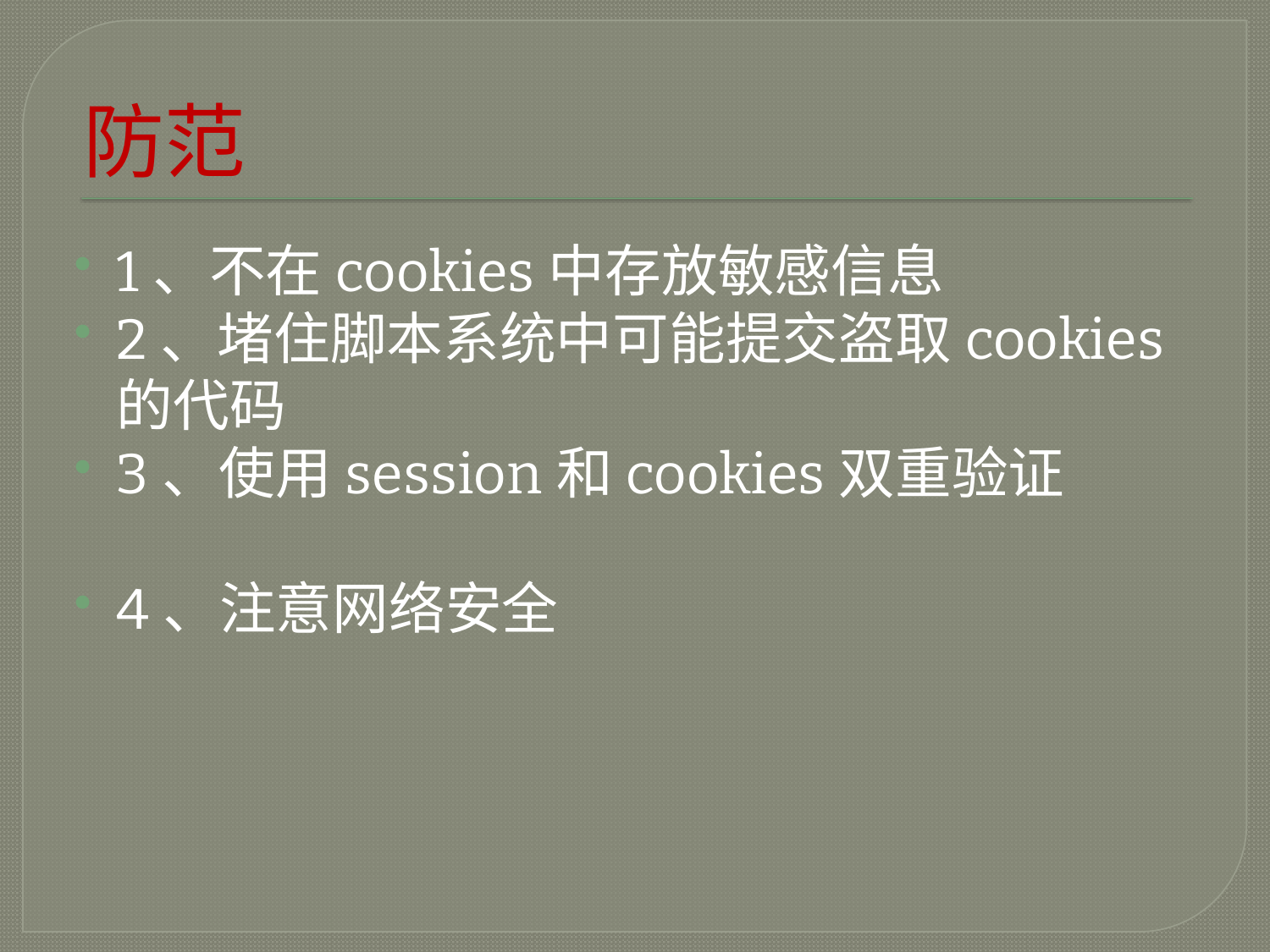

# 防范
1、不在cookies中存放敏感信息
2、堵住脚本系统中可能提交盗取cookies的代码
3、使用session和cookies双重验证

4、注意网络安全